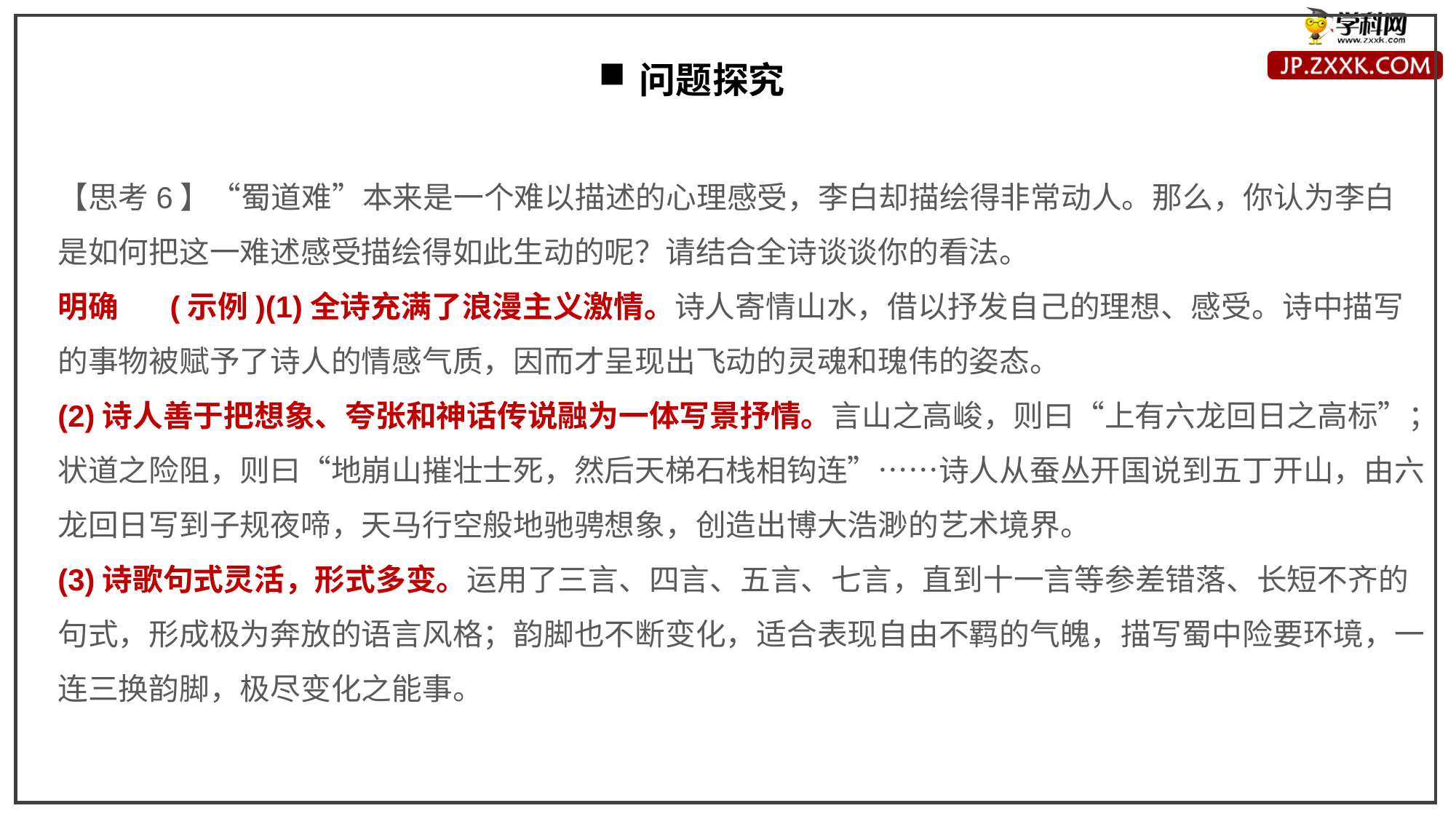

问题探究
【思考6】“蜀道难”本来是一个难以描述的心理感受，李白却描绘得非常动人。那么，你认为李白是如何把这一难述感受描绘得如此生动的呢？请结合全诗谈谈你的看法。
明确  　(示例)(1)全诗充满了浪漫主义激情。诗人寄情山水，借以抒发自己的理想、感受。诗中描写的事物被赋予了诗人的情感气质，因而才呈现出飞动的灵魂和瑰伟的姿态。
(2)诗人善于把想象、夸张和神话传说融为一体写景抒情。言山之高峻，则曰“上有六龙回日之高标”；状道之险阻，则曰“地崩山摧壮士死，然后天梯石栈相钩连”……诗人从蚕丛开国说到五丁开山，由六龙回日写到子规夜啼，天马行空般地驰骋想象，创造出博大浩渺的艺术境界。
(3)诗歌句式灵活，形式多变。运用了三言、四言、五言、七言，直到十一言等参差错落、长短不齐的句式，形成极为奔放的语言风格；韵脚也不断变化，适合表现自由不羁的气魄，描写蜀中险要环境，一连三换韵脚，极尽变化之能事。